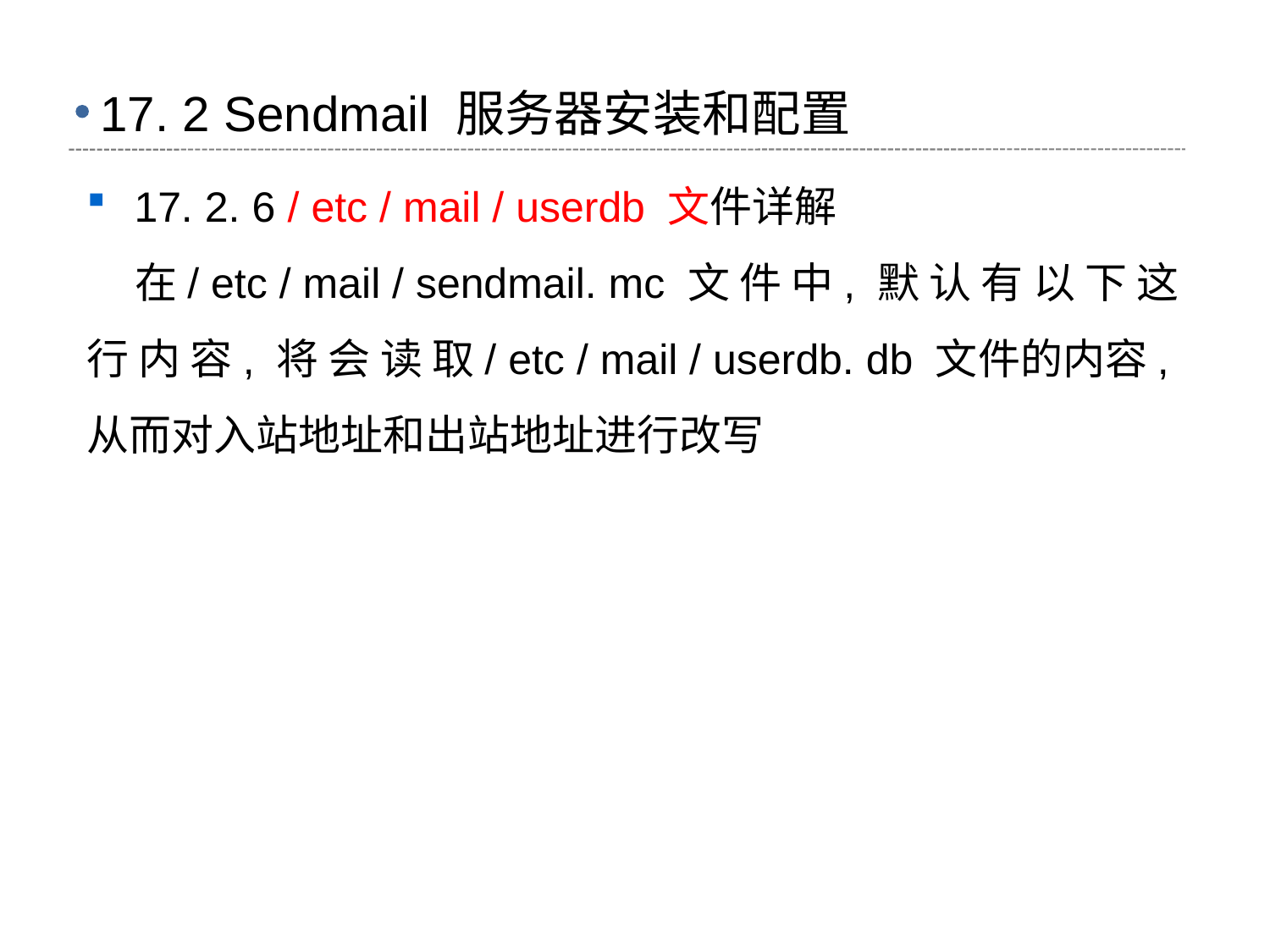

# 17. 2 Sendmail 服务器安装和配置
17. 2. 6 / etc / mail / userdb 文件详解
    在/ etc / mail / sendmail. mc 文 件 中, 默 认 有 以 下 这 行 内 容, 将 会 读 取/ etc / mail / userdb. db 文件的内容, 从而对入站地址和出站地址进行改写